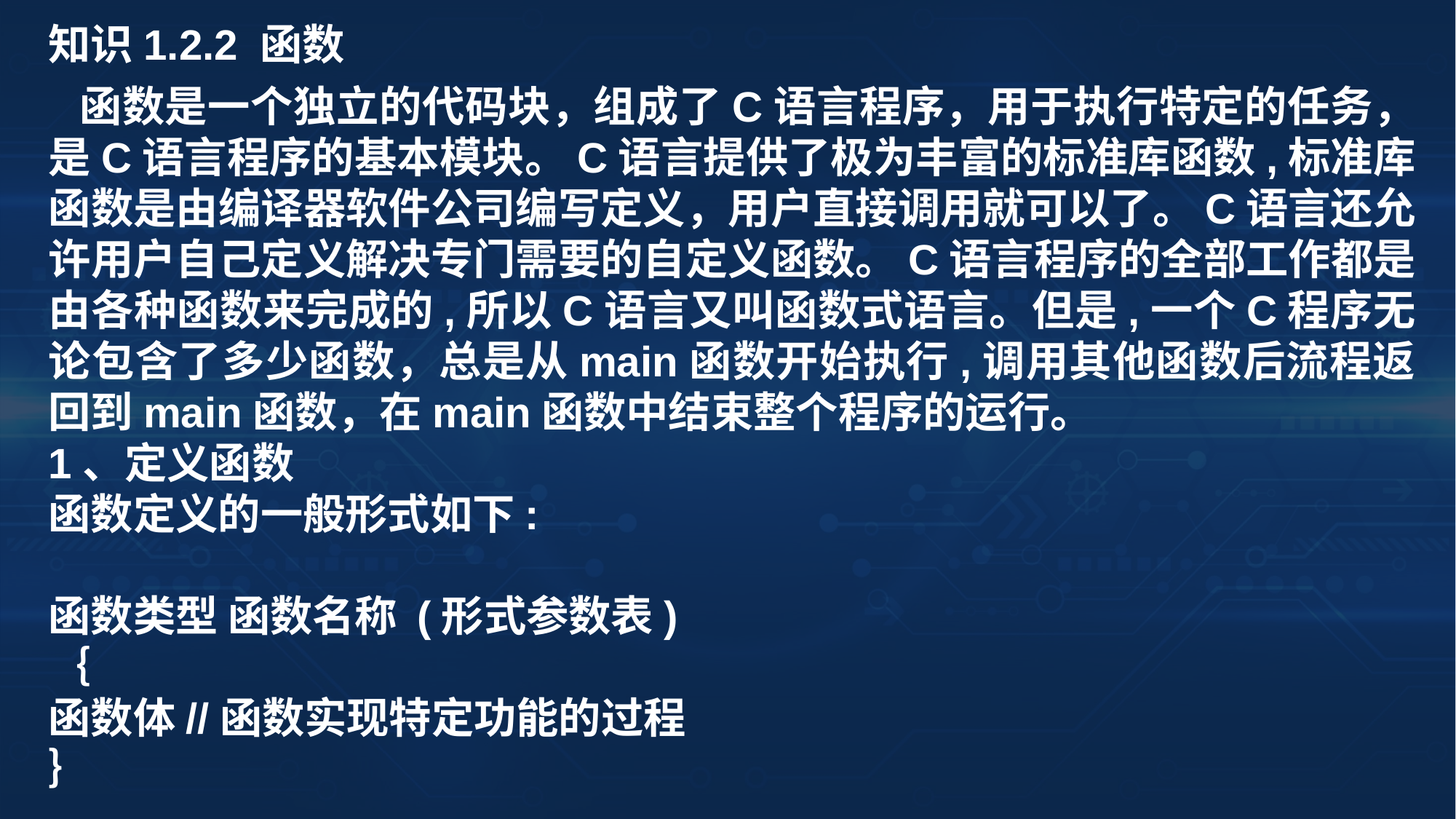

知识1.2.2 函数
  函数是一个独立的代码块，组成了C语言程序，用于执行特定的任务，是C语言程序的基本模块。C语言提供了极为丰富的标准库函数,标准库函数是由编译器软件公司编写定义，用户直接调用就可以了。C语言还允许用户自己定义解决专门需要的自定义函数。C语言程序的全部工作都是由各种函数来完成的,所以C语言又叫函数式语言。但是,一个C程序无论包含了多少函数，总是从main函数开始执行,调用其他函数后流程返回到main函数，在main函数中结束整个程序的运行。
1、定义函数
函数定义的一般形式如下:

函数类型 函数名称 (形式参数表)
｛
函数体//函数实现特定功能的过程
｝